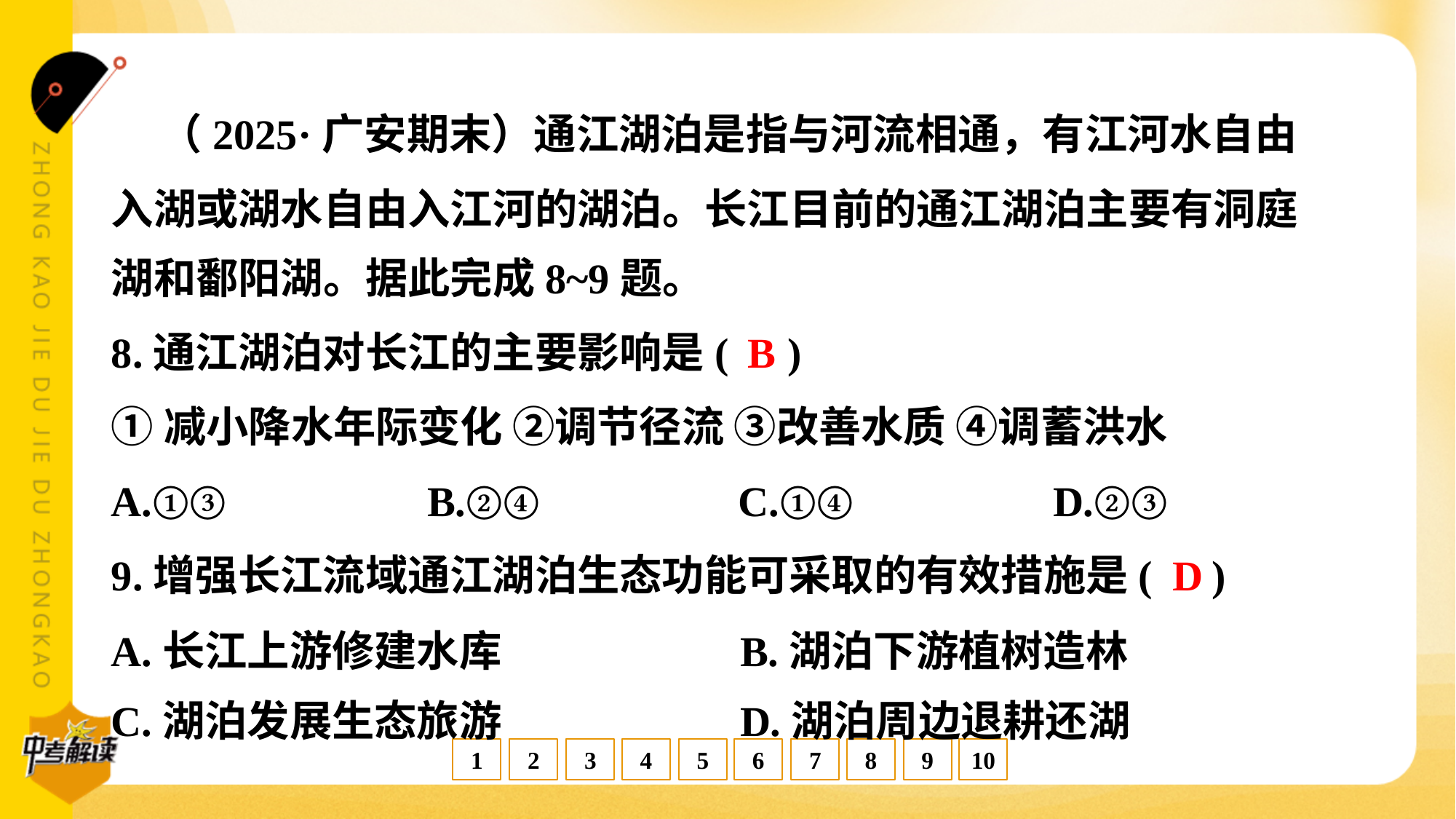

（2025·广安期末）通江湖泊是指与河流相通，有江河水自由
入湖或湖水自由入江河的湖泊。长江目前的通江湖泊主要有洞庭
湖和鄱阳湖。据此完成8~9题。
B
8.通江湖泊对长江的主要影响是(     )
①减小降水年际变化 ②调节径流 ③改善水质 ④调蓄洪水
A.①③	B.②④	C.①④	D.②③
D
9.增强长江流域通江湖泊生态功能可采取的有效措施是(     )
A.长江上游修建水库	B.湖泊下游植树造林
C.湖泊发展生态旅游	D.湖泊周边退耕还湖